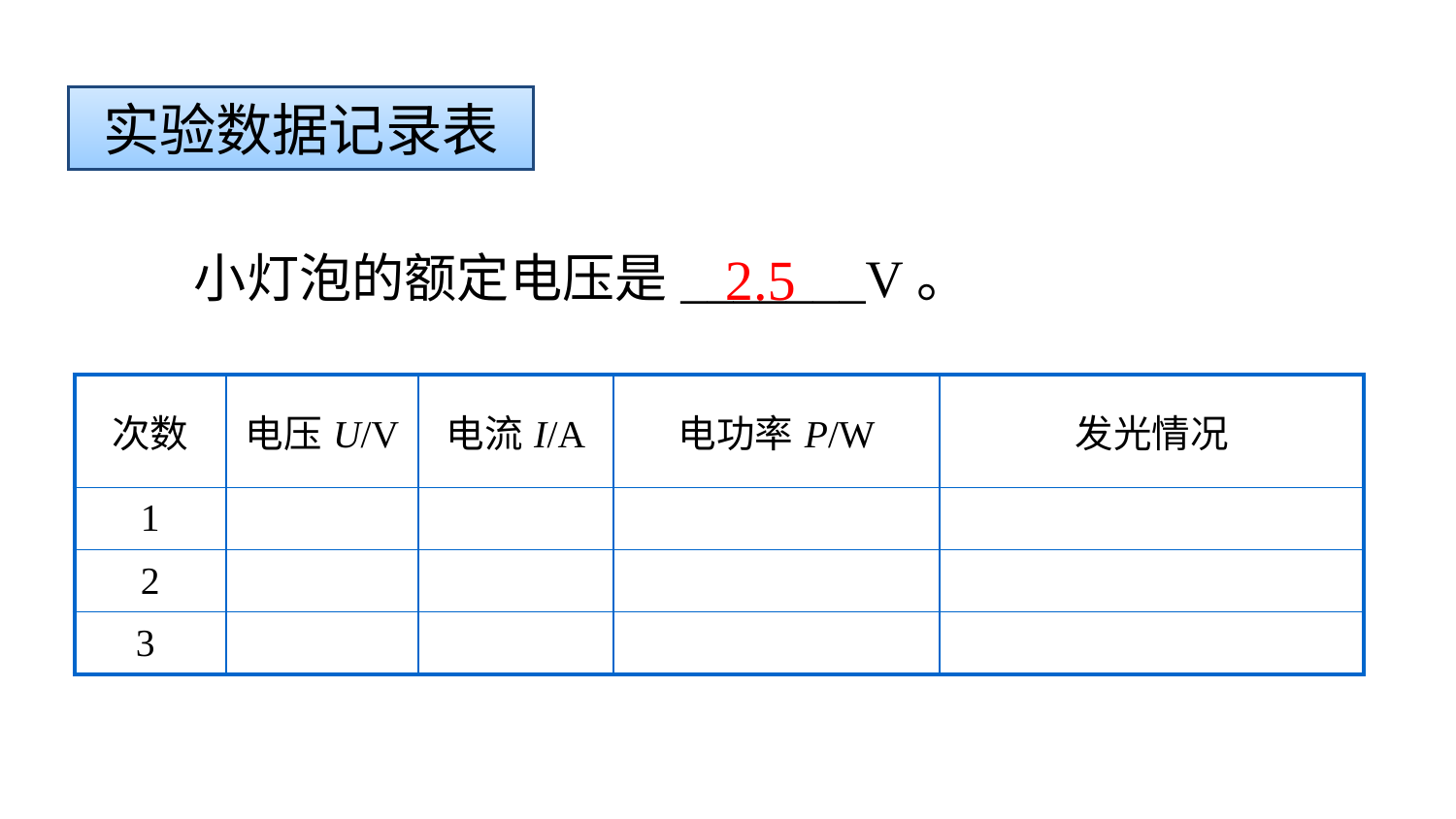

实验数据记录表
2.5
　　小灯泡的额定电压是_______V。
| 次数 | 电压U/V | 电流I/A | 电功率P/W | 发光情况 |
| --- | --- | --- | --- | --- |
| 1 |  |  |  |  |
| 2 |  |  |  |  |
| 3 |  |  |  |  |